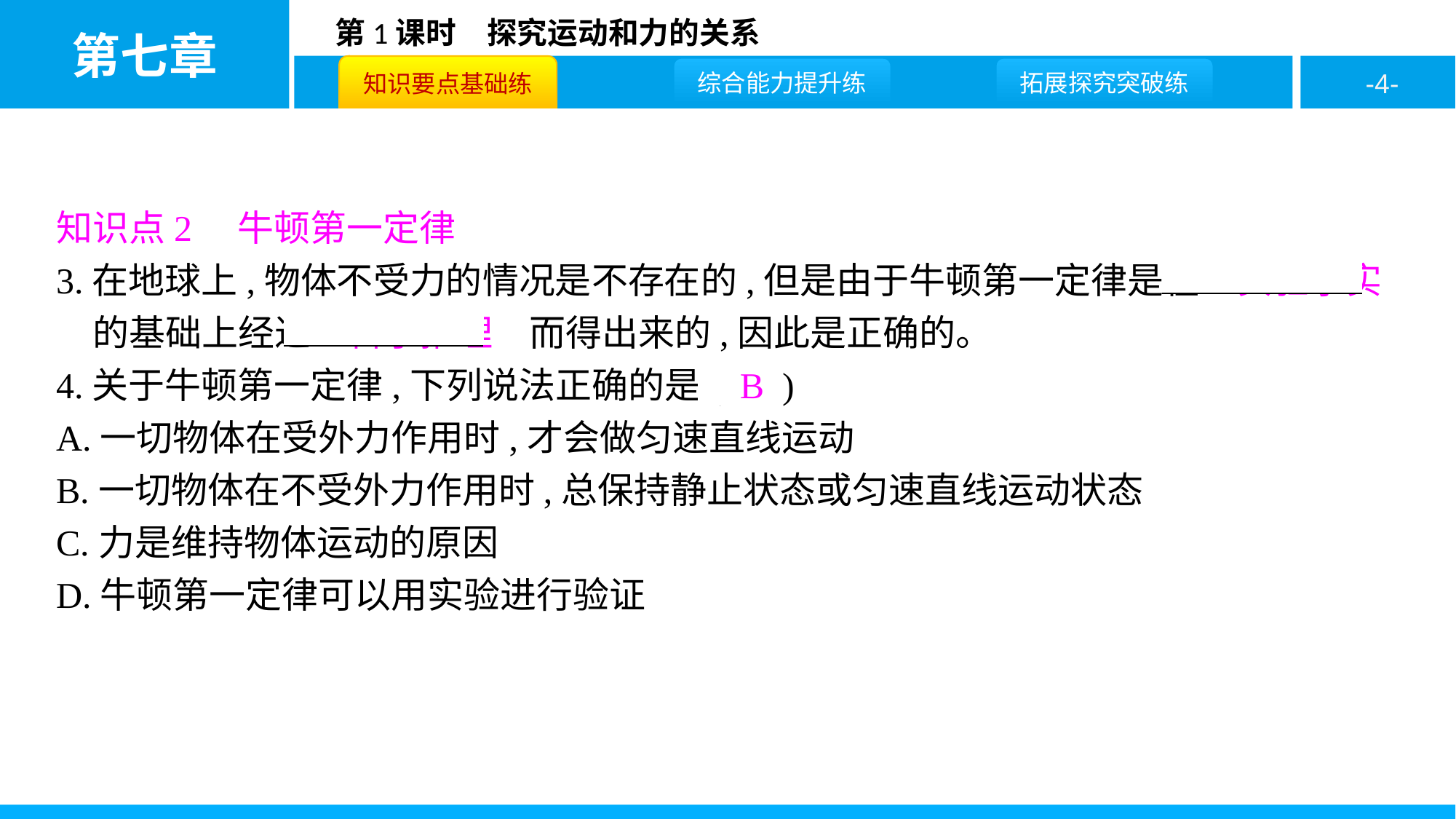

知识点2　牛顿第一定律
3.在地球上,物体不受力的情况是不存在的,但是由于牛顿第一定律是在　实验事实　的基础上经过　科学推理　而得出来的,因此是正确的。
4.关于牛顿第一定律,下列说法正确的是(  B  )
A.一切物体在受外力作用时,才会做匀速直线运动
B.一切物体在不受外力作用时,总保持静止状态或匀速直线运动状态
C.力是维持物体运动的原因
D.牛顿第一定律可以用实验进行验证